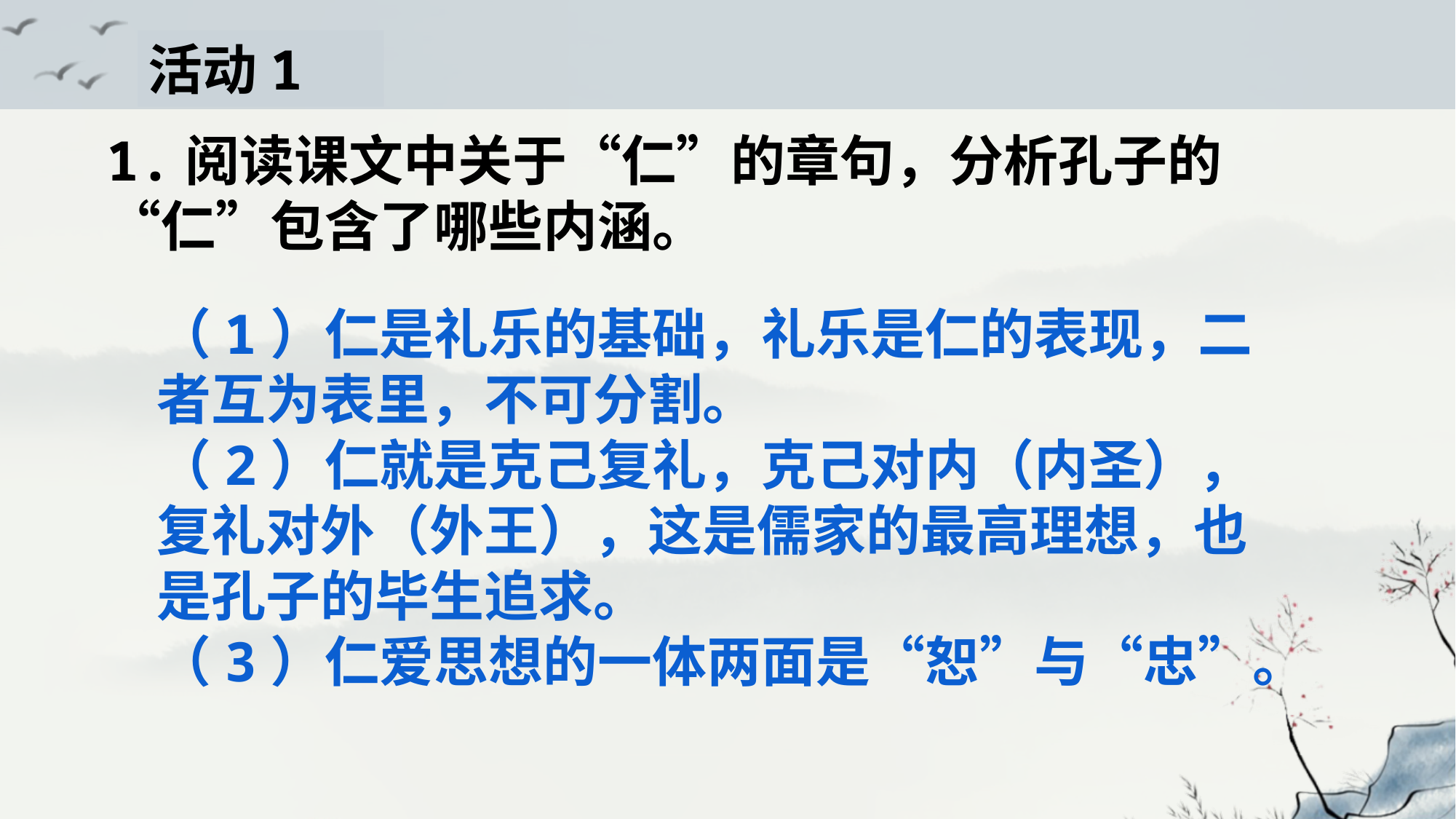

活动1
1.阅读课文中关于“仁”的章句，分析孔子的“仁”包含了哪些内涵。
（1）仁是礼乐的基础，礼乐是仁的表现，二者互为表里，不可分割。
（2）仁就是克己复礼，克己对内（内圣），复礼对外（外王），这是儒家的最高理想，也是孔子的毕生追求。
（3）仁爱思想的一体两面是“恕”与“忠”。